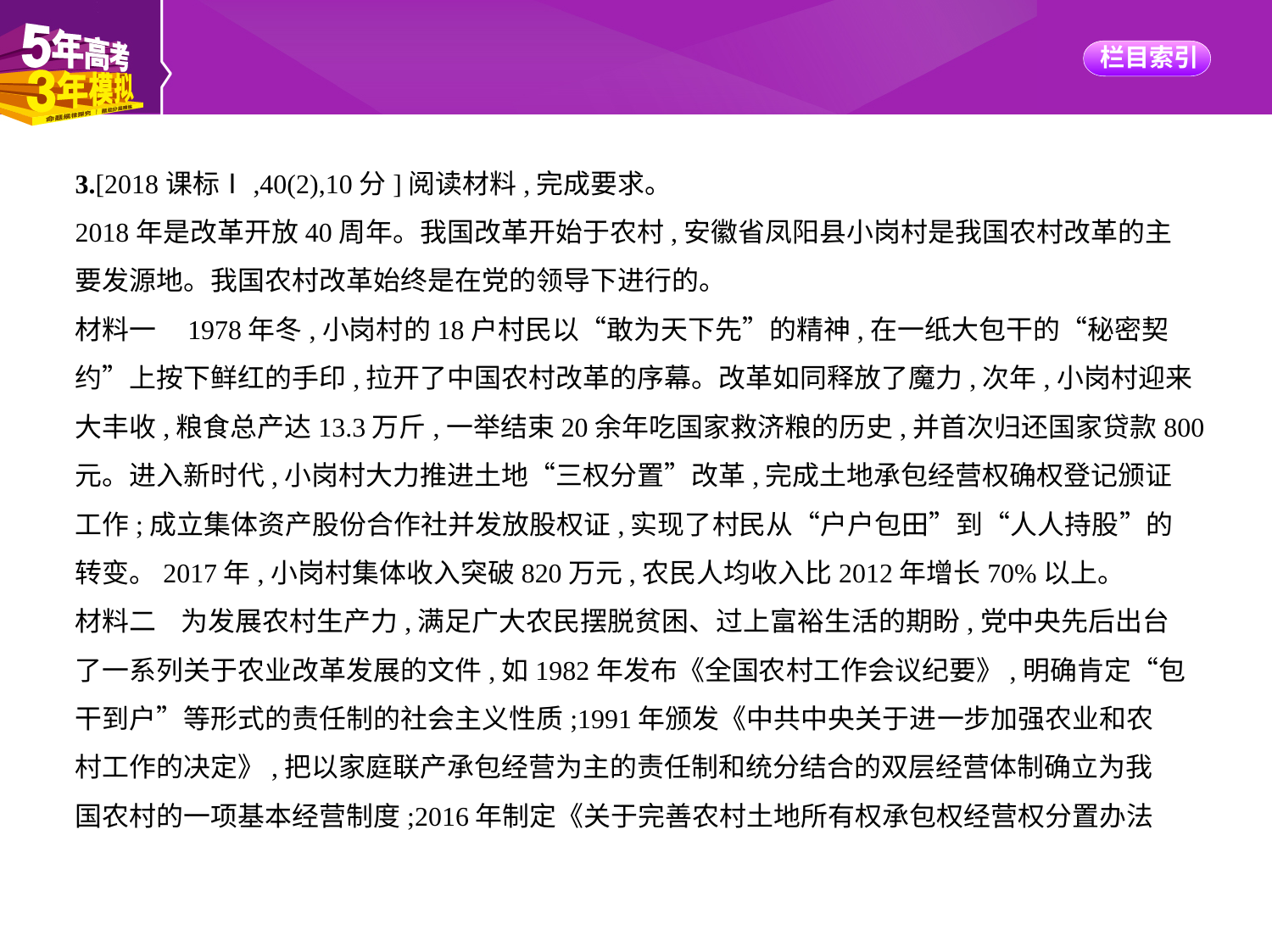

3.[2018课标Ⅰ,40(2),10分]阅读材料,完成要求。
2018年是改革开放40周年。我国改革开始于农村,安徽省凤阳县小岗村是我国农村改革的主
要发源地。我国农村改革始终是在党的领导下进行的。
材料一    1978年冬,小岗村的18户村民以“敢为天下先”的精神,在一纸大包干的“秘密契
约”上按下鲜红的手印,拉开了中国农村改革的序幕。改革如同释放了魔力,次年,小岗村迎来
大丰收,粮食总产达13.3万斤,一举结束20余年吃国家救济粮的历史,并首次归还国家贷款800
元。进入新时代,小岗村大力推进土地“三权分置”改革,完成土地承包经营权确权登记颁证
工作;成立集体资产股份合作社并发放股权证,实现了村民从“户户包田”到“人人持股”的
转变。2017年,小岗村集体收入突破820万元,农民人均收入比2012年增长70%以上。
材料二    为发展农村生产力,满足广大农民摆脱贫困、过上富裕生活的期盼,党中央先后出台
了一系列关于农业改革发展的文件,如1982年发布《全国农村工作会议纪要》,明确肯定“包
干到户”等形式的责任制的社会主义性质;1991年颁发《中共中央关于进一步加强农业和农
村工作的决定》,把以家庭联产承包经营为主的责任制和统分结合的双层经营体制确立为我
国农村的一项基本经营制度;2016年制定《关于完善农村土地所有权承包权经营权分置办法